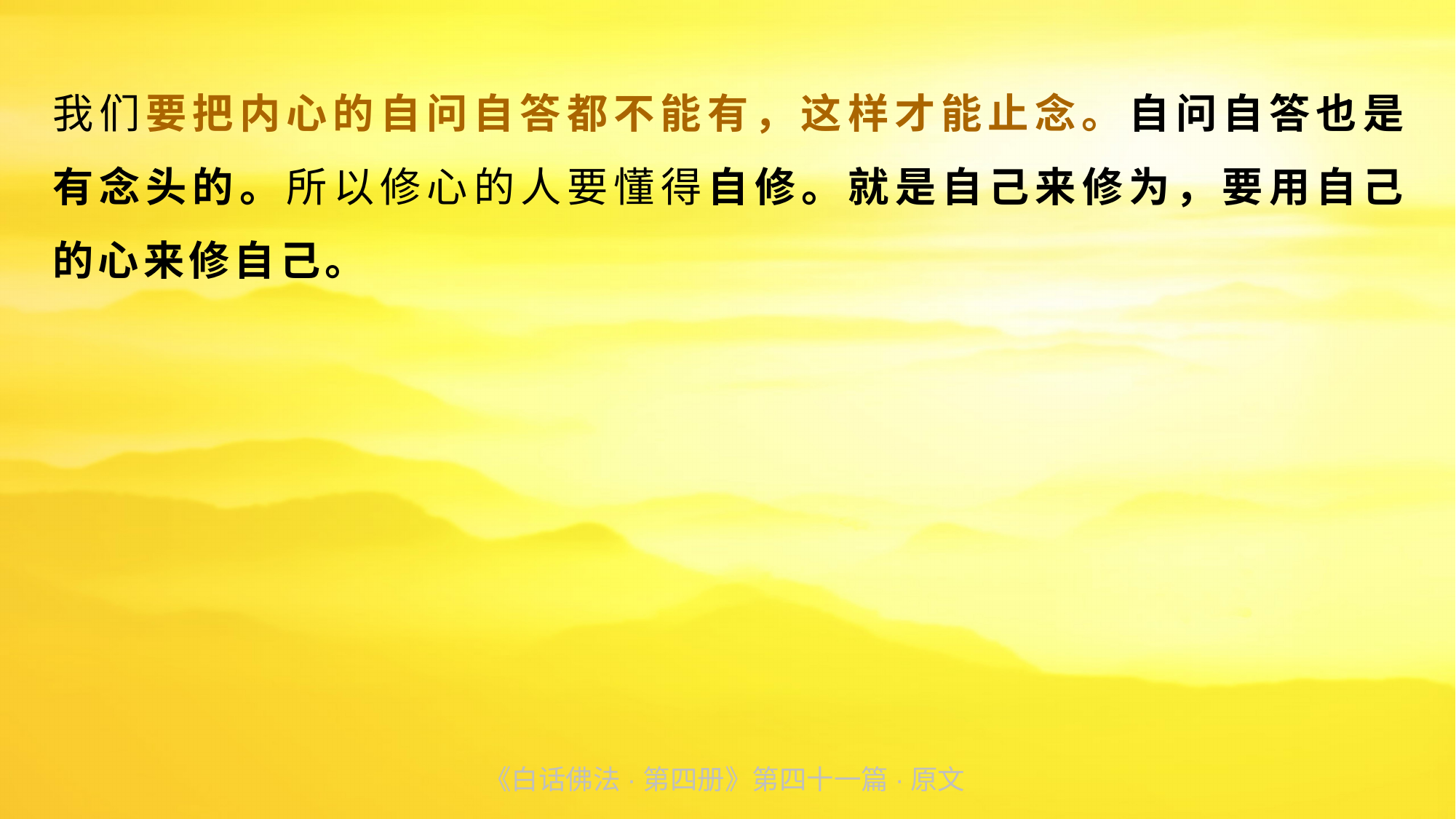

我们要把内心的自问自答都不能有，这样才能止念。自问自答也是有念头的。所以修心的人要懂得自修。就是自己来修为，要用自己的心来修自己。

《白话佛法·第四册》第四十一篇·原文